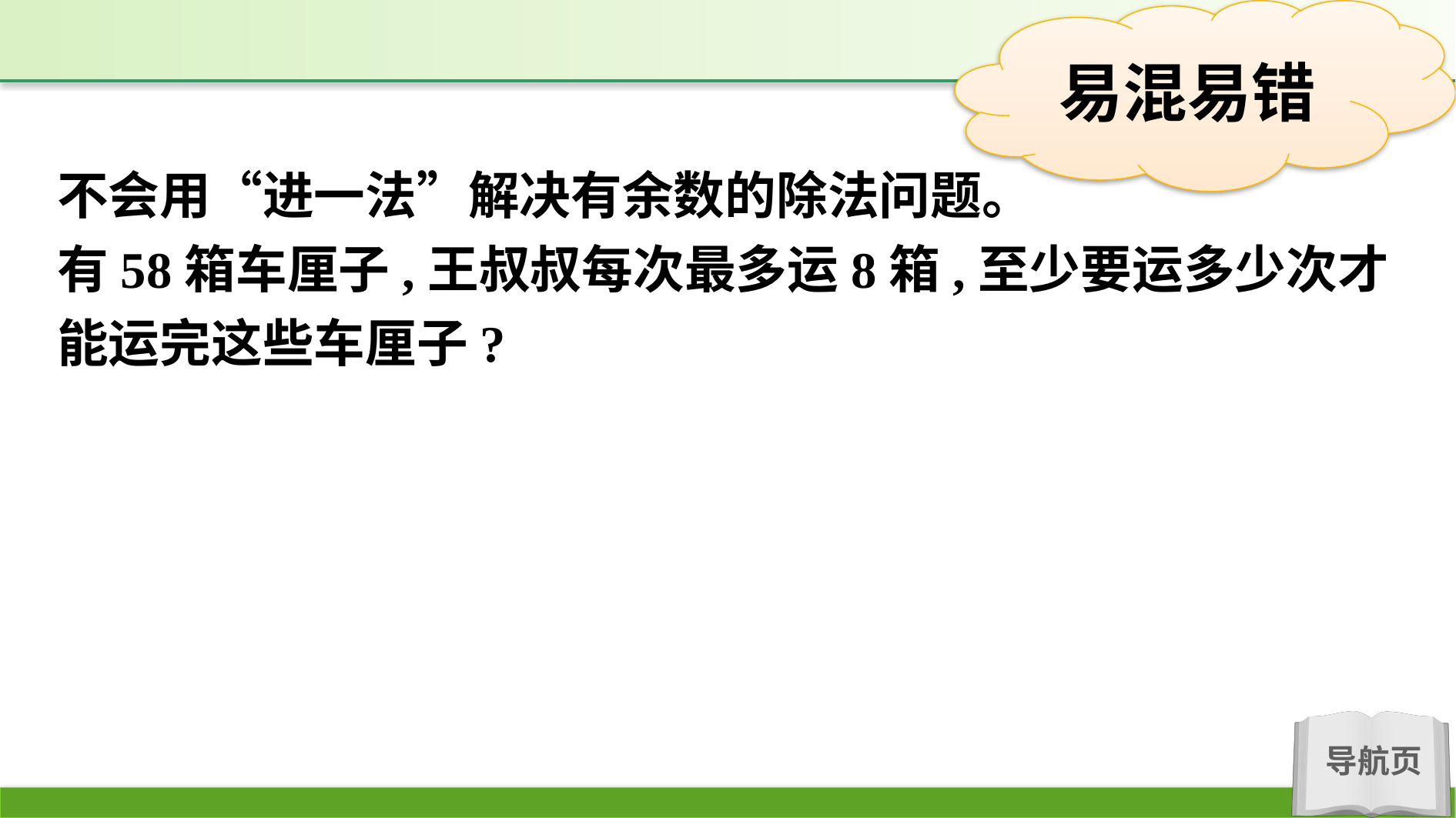

不会用“进一法”解决有余数的除法问题。
有58箱车厘子,王叔叔每次最多运8箱,至少要运多少次才能运完这些车厘子?